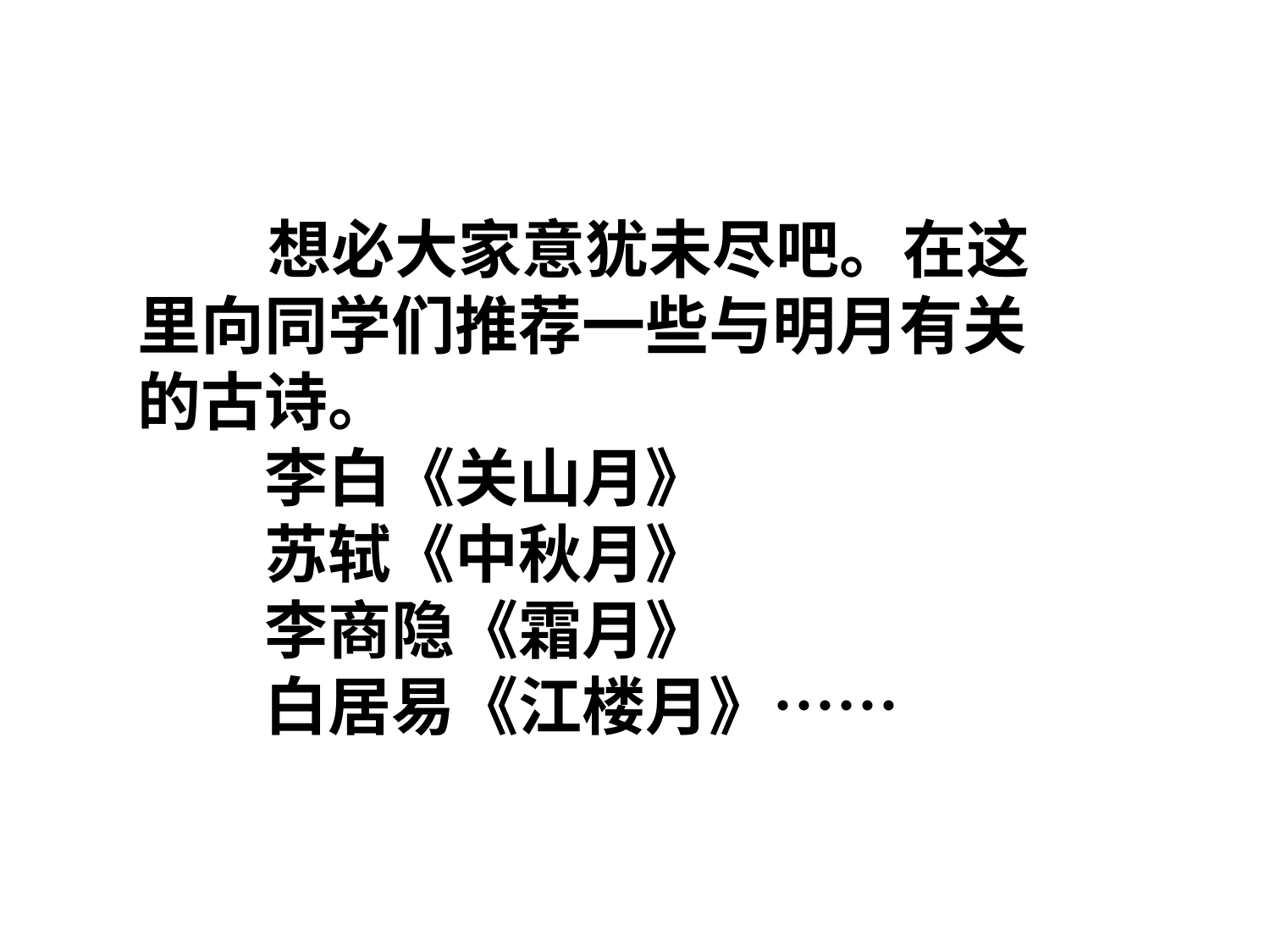

想必大家意犹未尽吧。在这里向同学们推荐一些与明月有关的古诗。
　　李白《关山月》
　　苏轼《中秋月》
　　李商隐《霜月》
　　白居易《江楼月》……